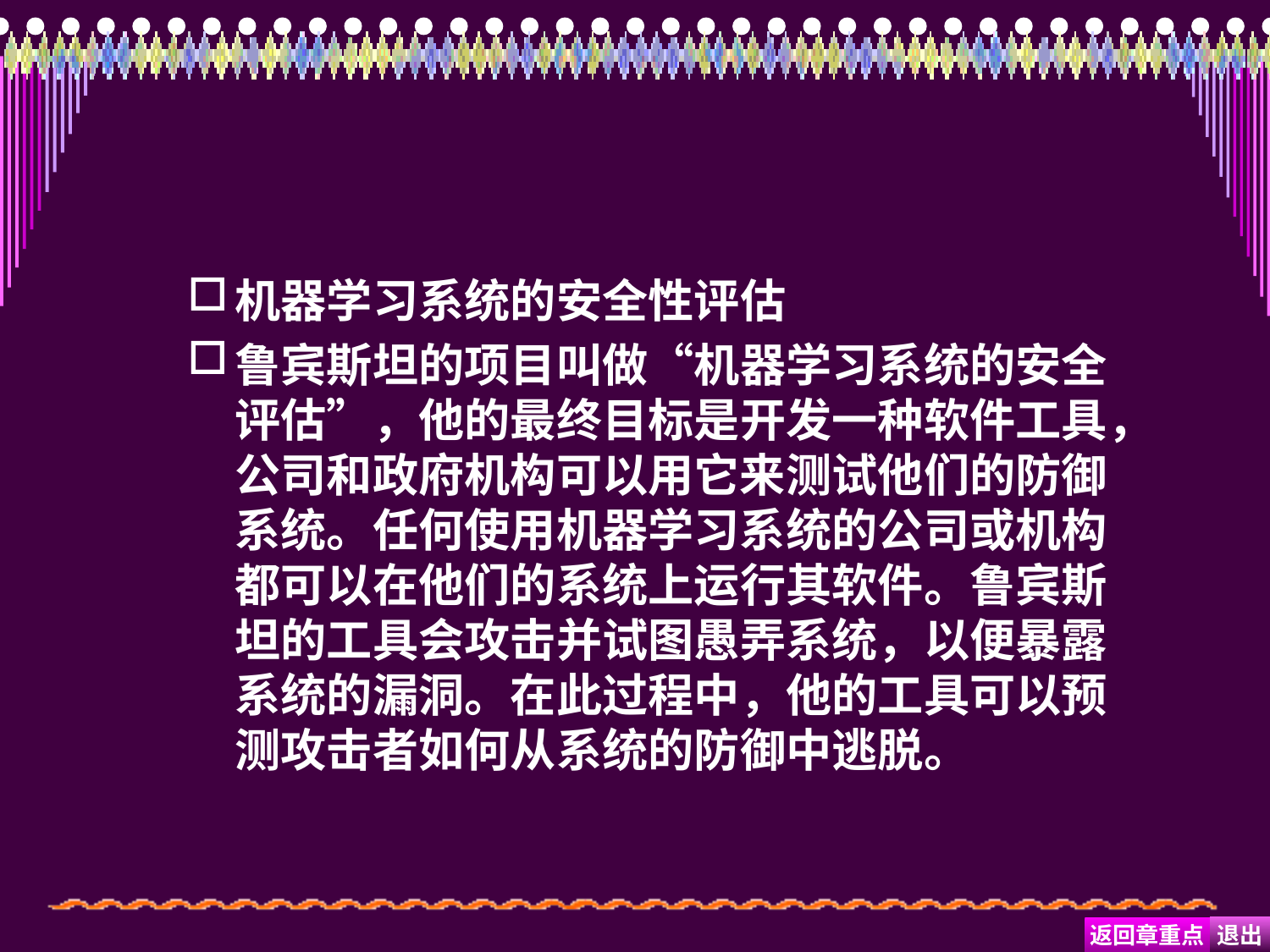

#
机器学习系统的安全性评估
鲁宾斯坦的项目叫做“机器学习系统的安全评估”，他的最终目标是开发一种软件工具，公司和政府机构可以用它来测试他们的防御系统。任何使用机器学习系统的公司或机构都可以在他们的系统上运行其软件。鲁宾斯坦的工具会攻击并试图愚弄系统，以便暴露系统的漏洞。在此过程中，他的工具可以预测攻击者如何从系统的防御中逃脱。